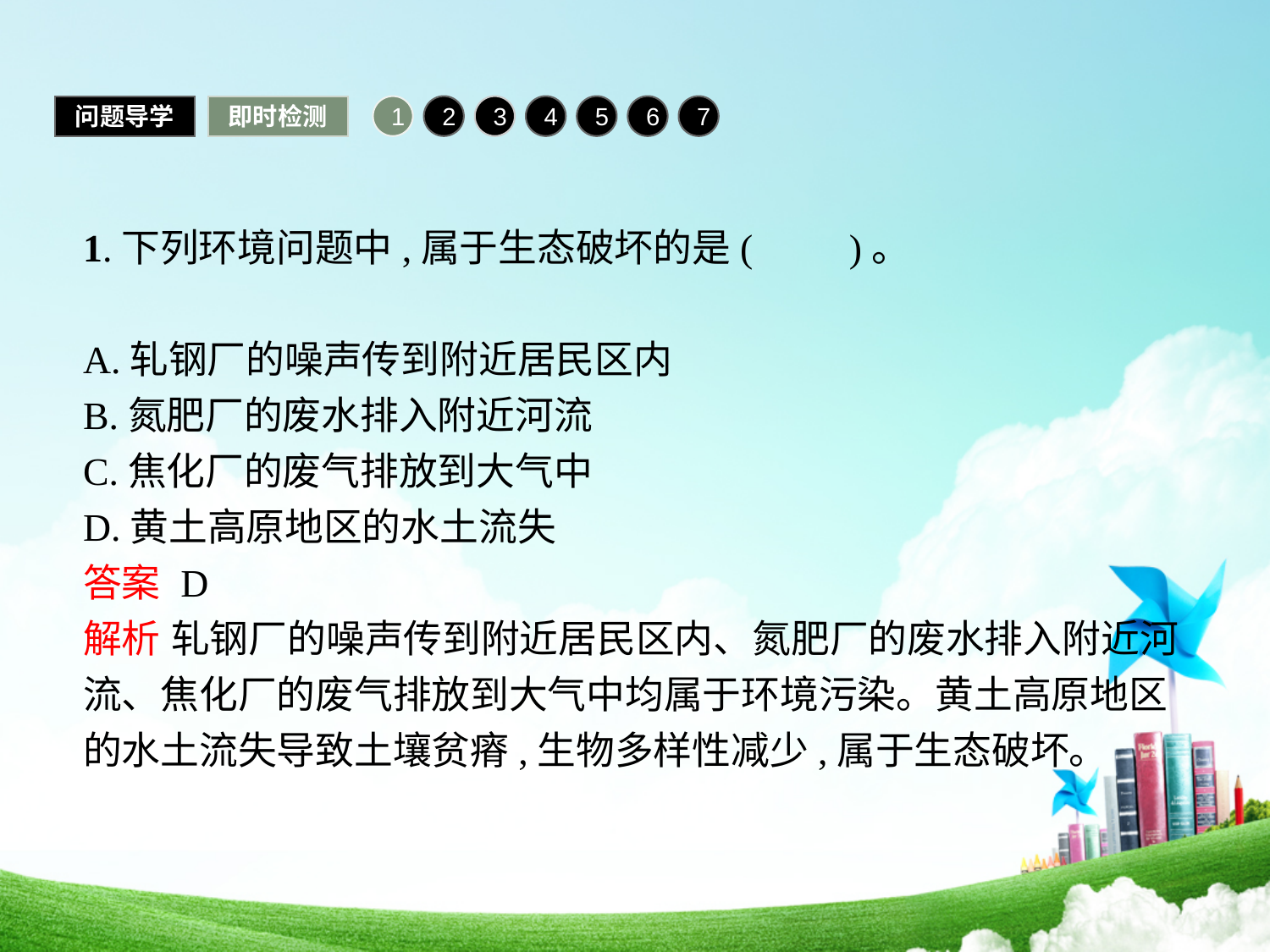

问题导学
即时检测
1
2
3
4
5
6
7
1.下列环境问题中,属于生态破坏的是(　　)。
A.轧钢厂的噪声传到附近居民区内
B.氮肥厂的废水排入附近河流
C.焦化厂的废气排放到大气中
D.黄土高原地区的水土流失
答案 D
解析 轧钢厂的噪声传到附近居民区内、氮肥厂的废水排入附近河流、焦化厂的废气排放到大气中均属于环境污染。黄土高原地区的水土流失导致土壤贫瘠,生物多样性减少,属于生态破坏。